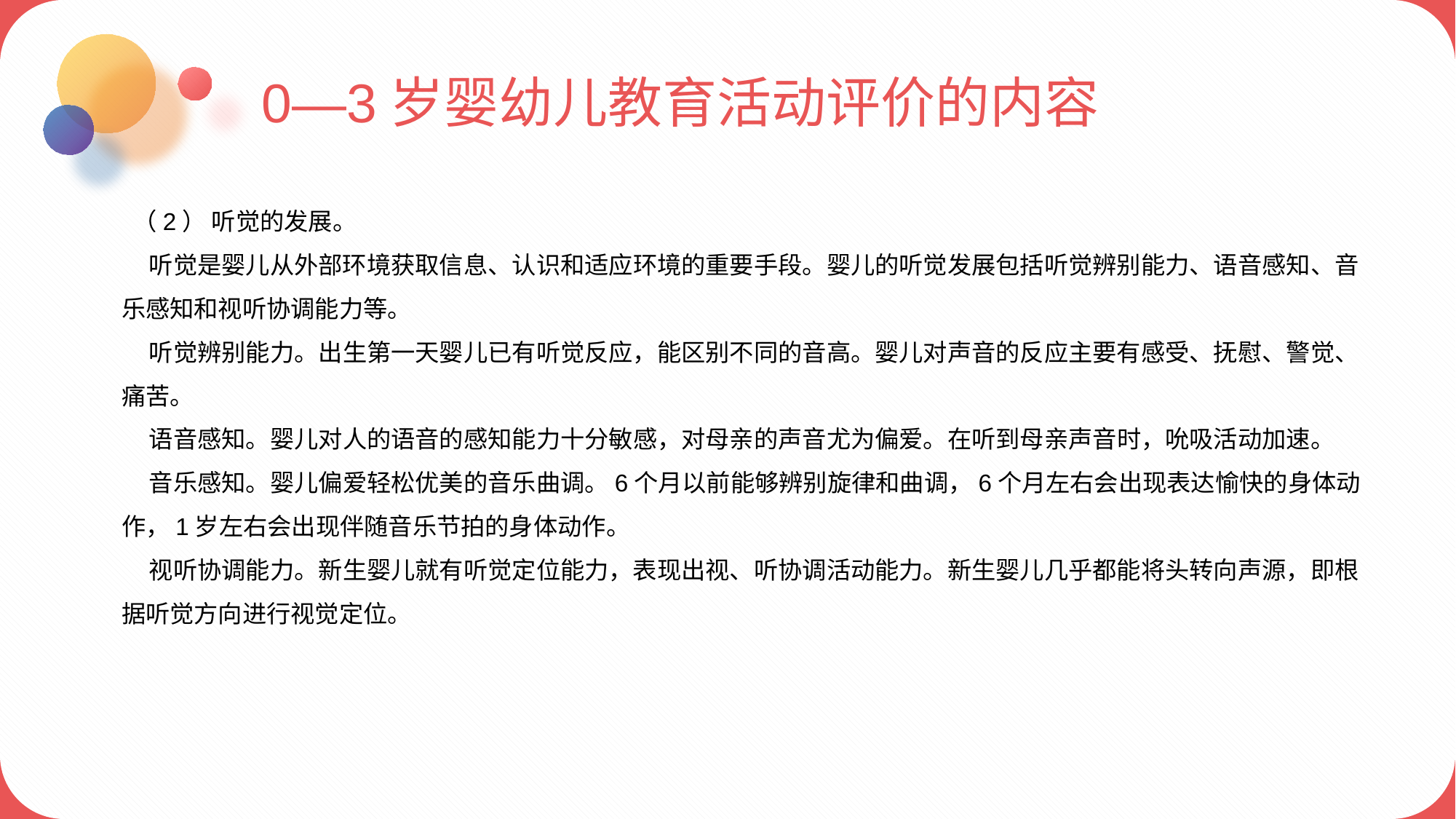

0—3岁婴幼儿教育活动评价的内容
 （2） 听觉的发展。
    听觉是婴儿从外部环境获取信息、认识和适应环境的重要手段。婴儿的听觉发展包括听觉辨别能力、语音感知、音乐感知和视听协调能力等。
    听觉辨别能力。出生第一天婴儿已有听觉反应，能区别不同的音高。婴儿对声音的反应主要有感受、抚慰、警觉、痛苦。
    语音感知。婴儿对人的语音的感知能力十分敏感，对母亲的声音尤为偏爱。在听到母亲声音时，吮吸活动加速。
    音乐感知。婴儿偏爱轻松优美的音乐曲调。6个月以前能够辨别旋律和曲调，6个月左右会出现表达愉快的身体动作，1岁左右会出现伴随音乐节拍的身体动作。
    视听协调能力。新生婴儿就有听觉定位能力，表现出视、听协调活动能力。新生婴儿几乎都能将头转向声源，即根据听觉方向进行视觉定位。